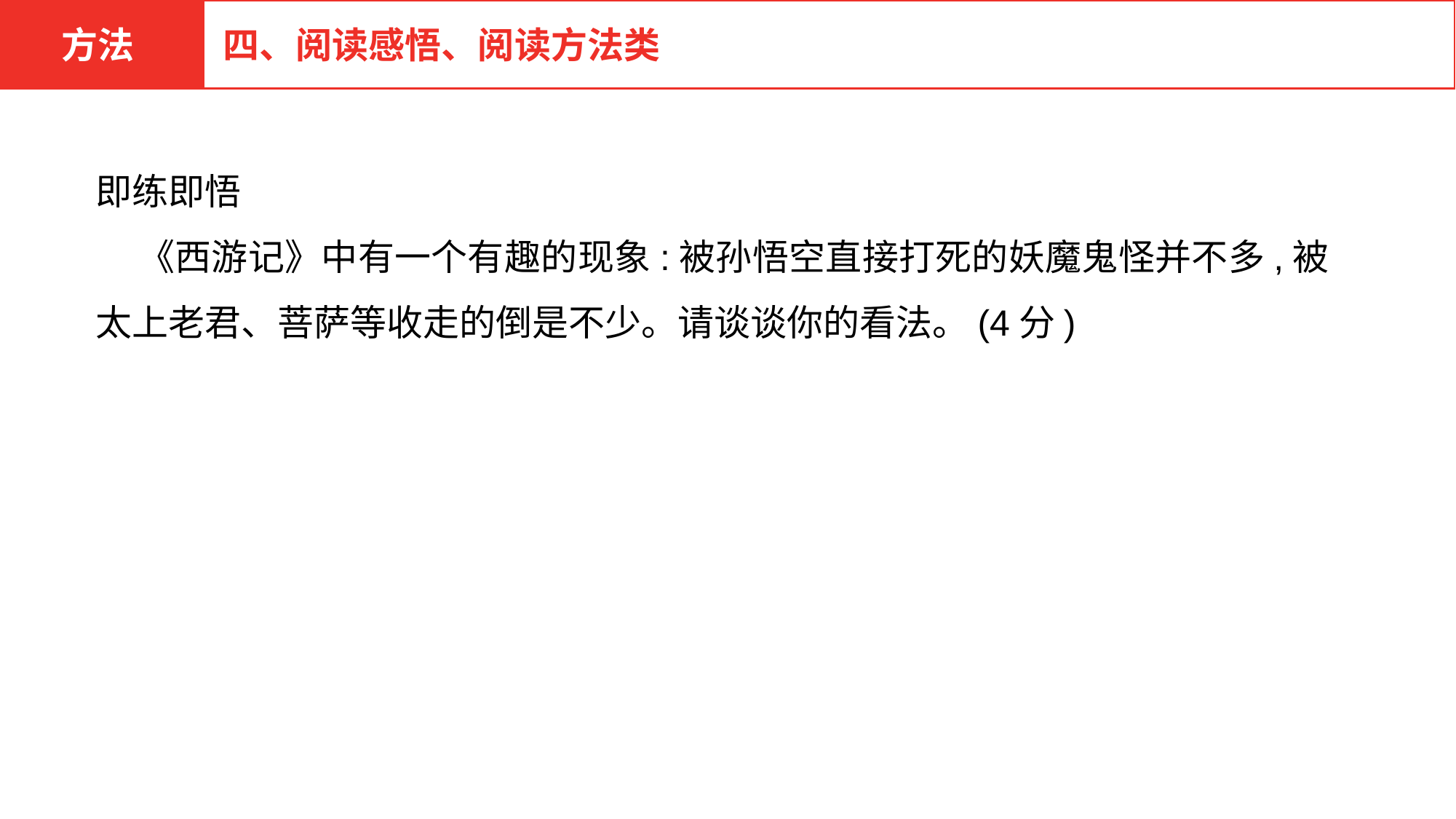

方法
四、阅读感悟、阅读方法类
即练即悟
    《西游记》中有一个有趣的现象:被孙悟空直接打死的妖魔鬼怪并不多,被太上老君、菩萨等收走的倒是不少。请谈谈你的看法。(4分)